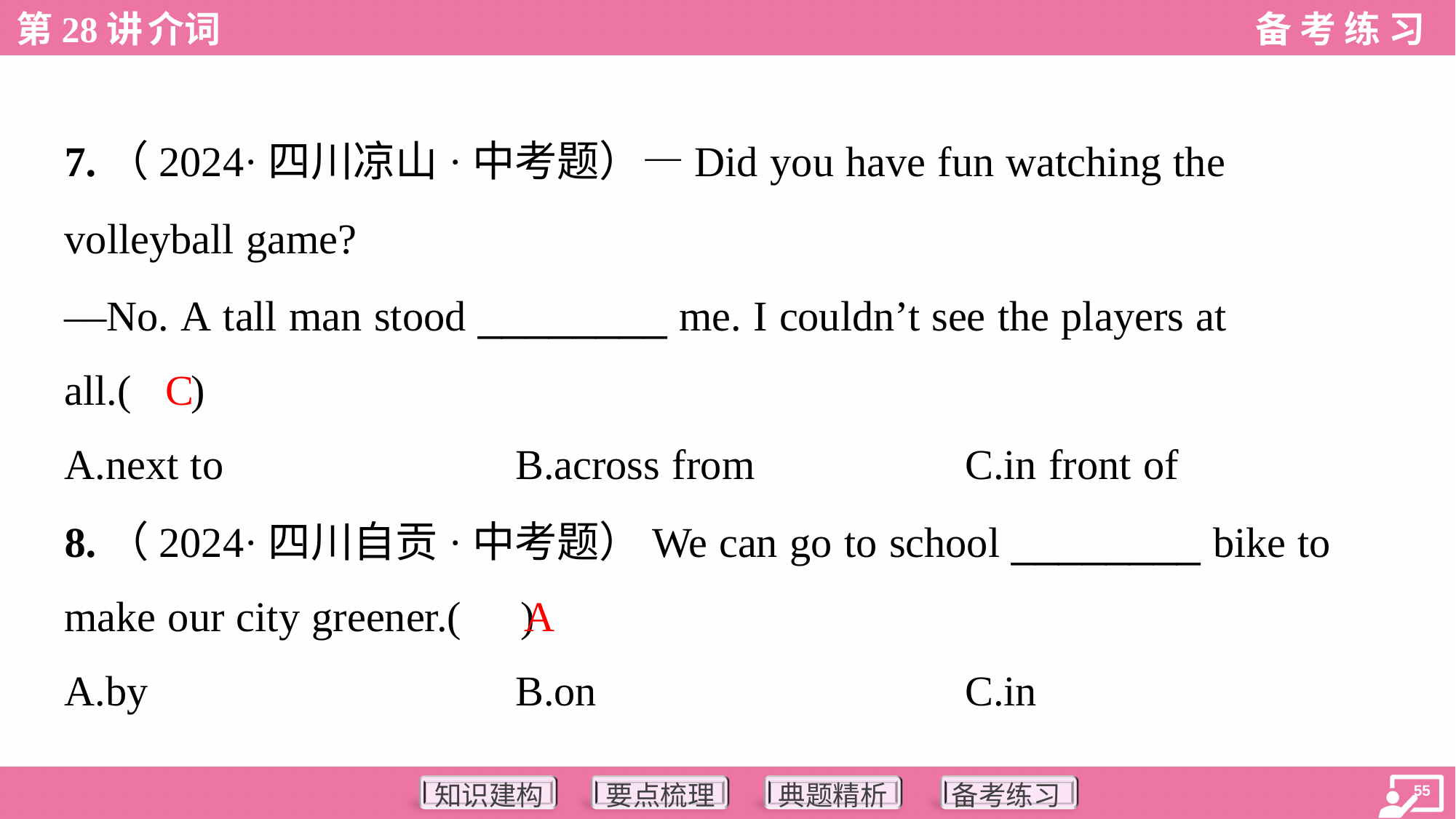

7.（2024·四川凉山·中考题）—Did you have fun watching the
volleyball game?
—No. A tall man stood ________ me. I couldn’t see the players at
all.(     )
C
A.next to	B.across from	C.in front of
8.（2024·四川自贡·中考题）We can go to school ________ bike to
make our city greener.(     )
A
A.by	B.on	C.in